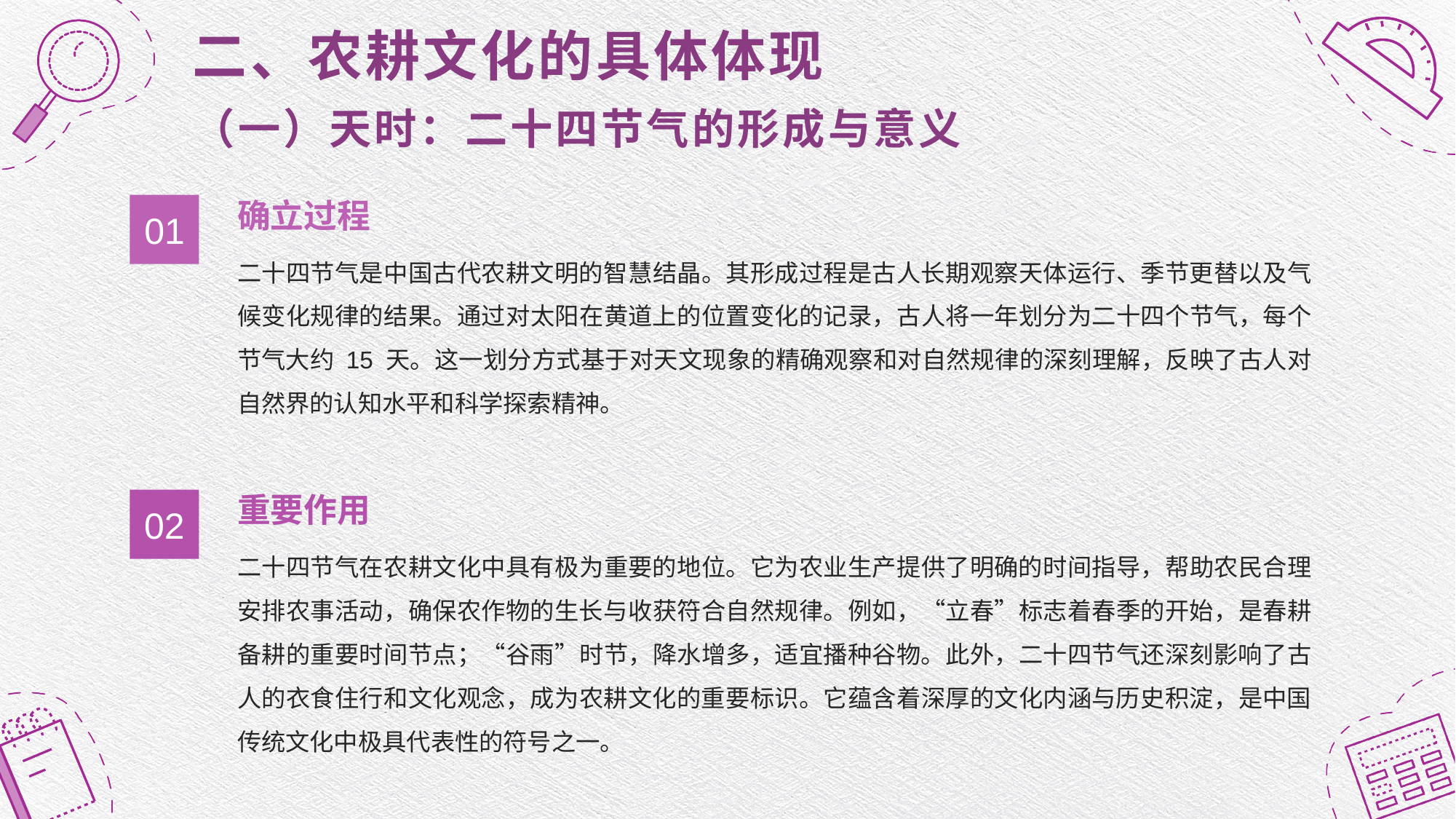

二、农耕文化的具体体现
（一）天时：二十四节气的形成与意义
确立过程
01
二十四节气是中国古代农耕文明的智慧结晶。其形成过程是古人长期观察天体运行、季节更替以及气候变化规律的结果。通过对太阳在黄道上的位置变化的记录，古人将一年划分为二十四个节气，每个节气大约 15 天。这一划分方式基于对天文现象的精确观察和对自然规律的深刻理解，反映了古人对自然界的认知水平和科学探索精神。
重要作用
02
二十四节气在农耕文化中具有极为重要的地位。它为农业生产提供了明确的时间指导，帮助农民合理安排农事活动，确保农作物的生长与收获符合自然规律。例如，“立春”标志着春季的开始，是春耕备耕的重要时间节点；“谷雨”时节，降水增多，适宜播种谷物。此外，二十四节气还深刻影响了古人的衣食住行和文化观念，成为农耕文化的重要标识。它蕴含着深厚的文化内涵与历史积淀，是中国传统文化中极具代表性的符号之一。